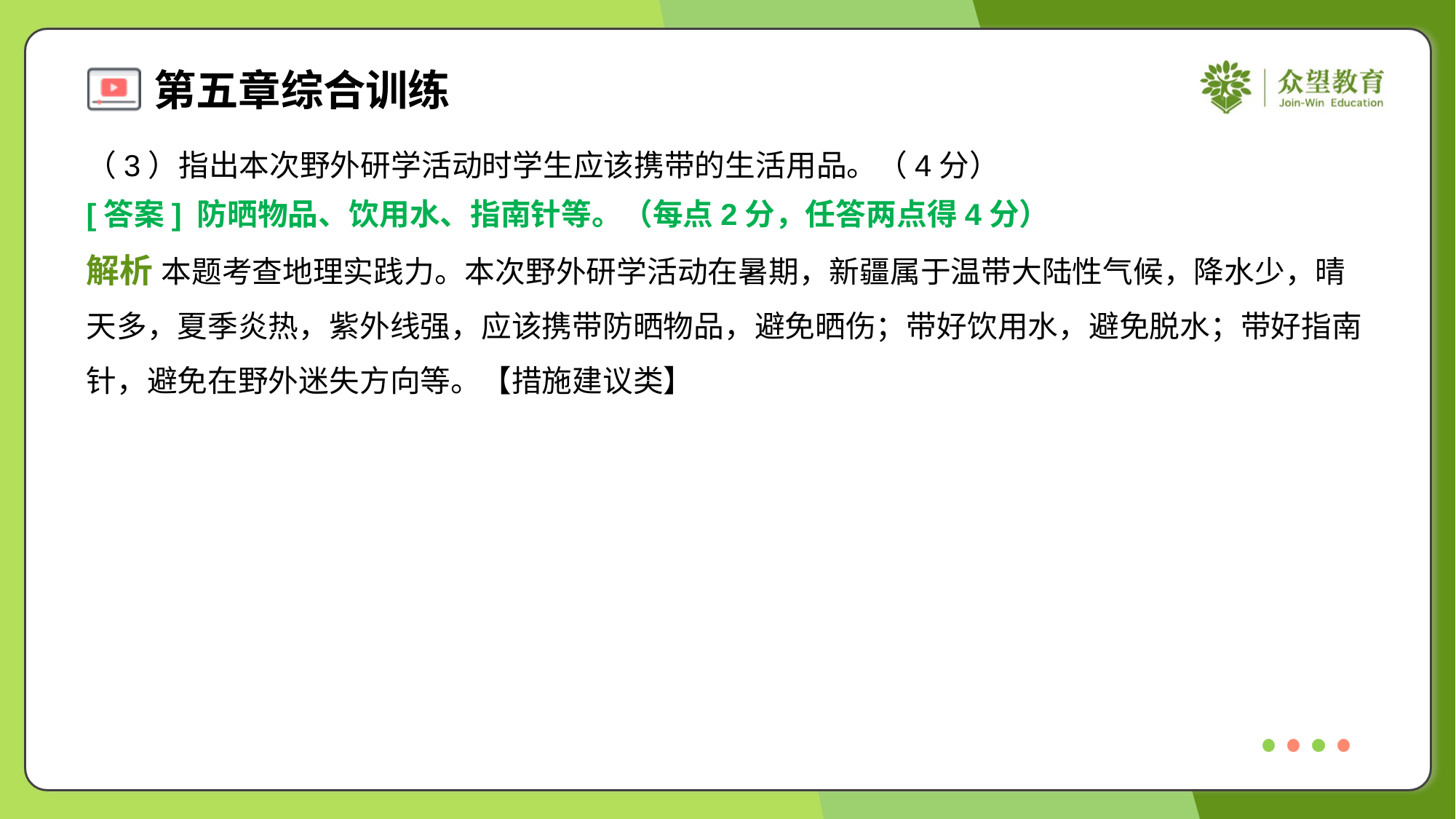

（3）指出本次野外研学活动时学生应该携带的生活用品。（4分）
[答案] 防晒物品、饮用水、指南针等。（每点2分，任答两点得4分）
解析 本题考查地理实践力。本次野外研学活动在暑期，新疆属于温带大陆性气候，降水少，晴
天多，夏季炎热，紫外线强，应该携带防晒物品，避免晒伤；带好饮用水，避免脱水；带好指南
针，避免在野外迷失方向等。【措施建议类】